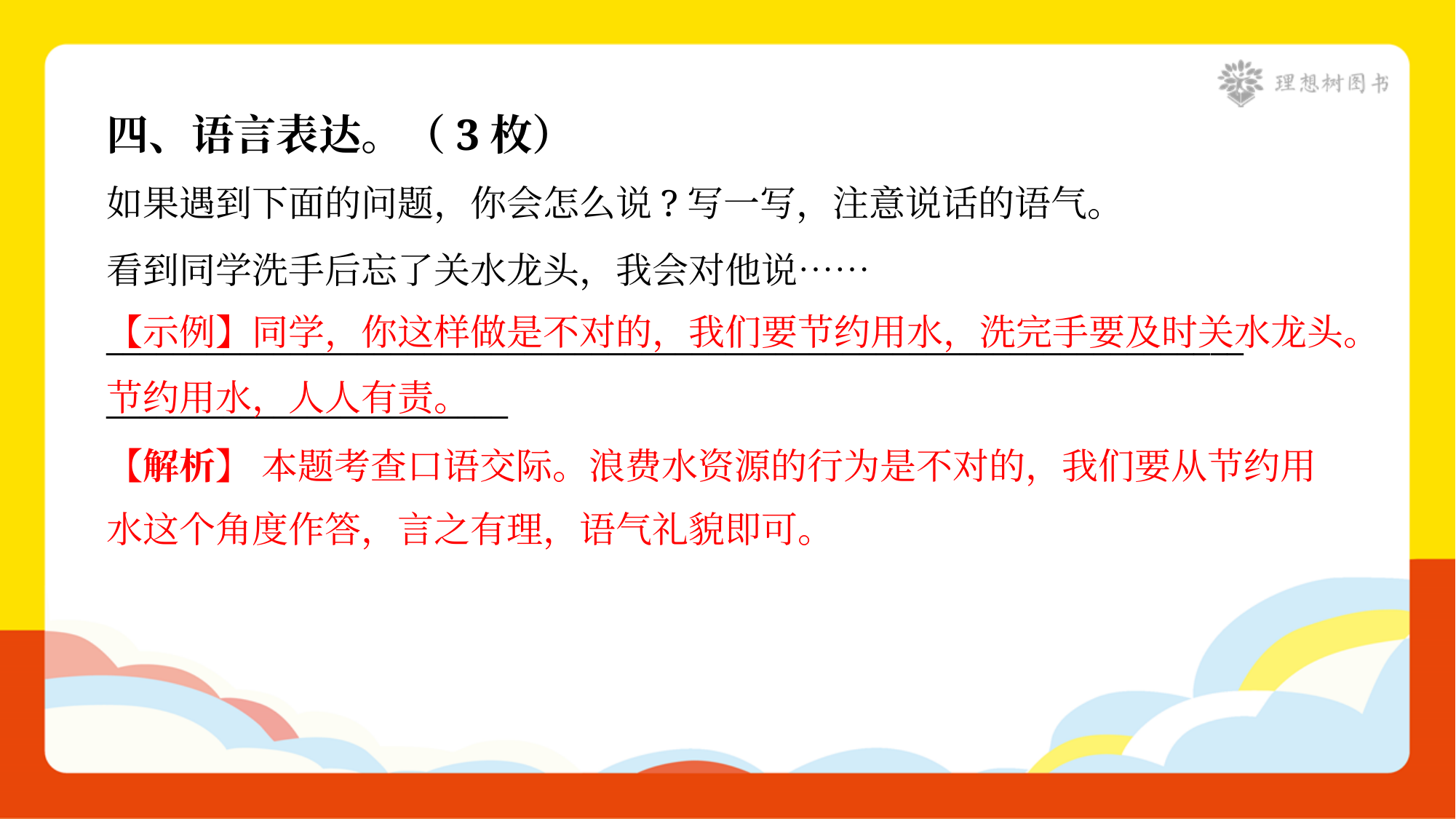

四、语言表达。（3枚）
如果遇到下面的问题，你会怎么说?写一写，注意说话的语气。
看到同学洗手后忘了关水龙头，我会对他说……
____________________________________________________________________
________________________
【示例】同学，你这样做是不对的，我们要节约用水，洗完手要及时关水龙头。节约用水，人人有责。
【解析】 本题考查口语交际。浪费水资源的行为是不对的，我们要从节约用
水这个角度作答，言之有理，语气礼貌即可。